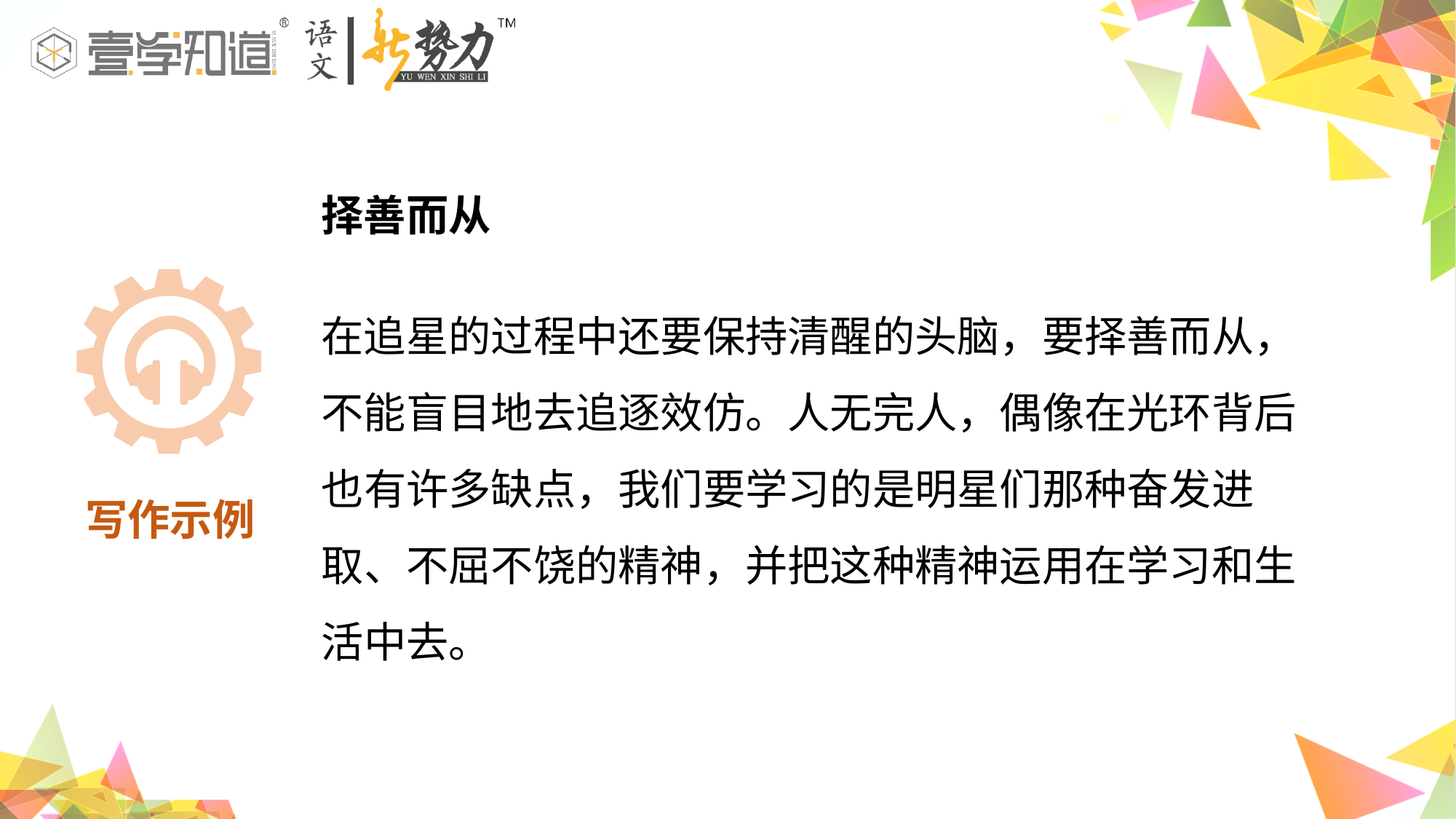

择善而从

在追星的过程中还要保持清醒的头脑，要择善而从，不能盲目地去追逐效仿。人无完人，偶像在光环背后也有许多缺点，我们要学习的是明星们那种奋发进取、不屈不饶的精神，并把这种精神运用在学习和生活中去。

写作示例